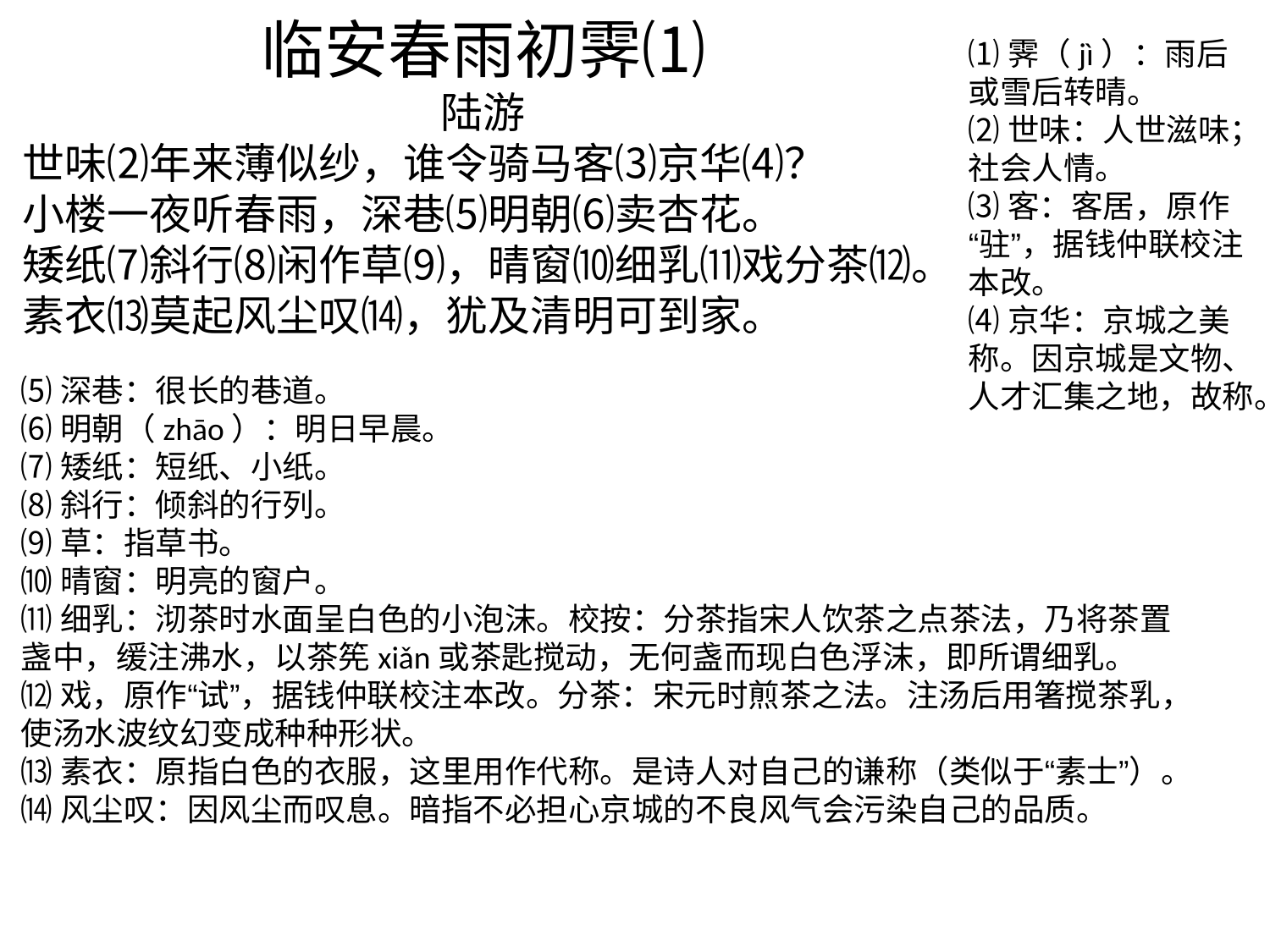

临安春雨初霁⑴
陆游
世味⑵年来薄似纱，谁令骑马客⑶京华⑷？
小楼一夜听春雨，深巷⑸明朝⑹卖杏花。
矮纸⑺斜行⑻闲作草⑼，晴窗⑽细乳⑾戏分茶⑿。
素衣⒀莫起风尘叹⒁，犹及清明可到家。
⑴霁（jì）：雨后或雪后转晴。
⑵世味：人世滋味；社会人情。
⑶客：客居，原作“驻”，据钱仲联校注本改。
⑷京华：京城之美称。因京城是文物、人才汇集之地，故称。
⑸深巷：很长的巷道。
⑹明朝（zhāo）：明日早晨。
⑺矮纸：短纸、小纸。
⑻斜行：倾斜的行列。
⑼草：指草书。
⑽晴窗：明亮的窗户。
⑾细乳：沏茶时水面呈白色的小泡沫。校按：分茶指宋人饮茶之点茶法，乃将茶置盏中，缓注沸水，以茶筅xiǎn或茶匙搅动，无何盏而现白色浮沫，即所谓细乳。
⑿戏，原作“试”，据钱仲联校注本改。分茶：宋元时煎茶之法。注汤后用箸搅茶乳，使汤水波纹幻变成种种形状。
⒀素衣：原指白色的衣服，这里用作代称。是诗人对自己的谦称（类似于“素士”）。
⒁风尘叹：因风尘而叹息。暗指不必担心京城的不良风气会污染自己的品质。